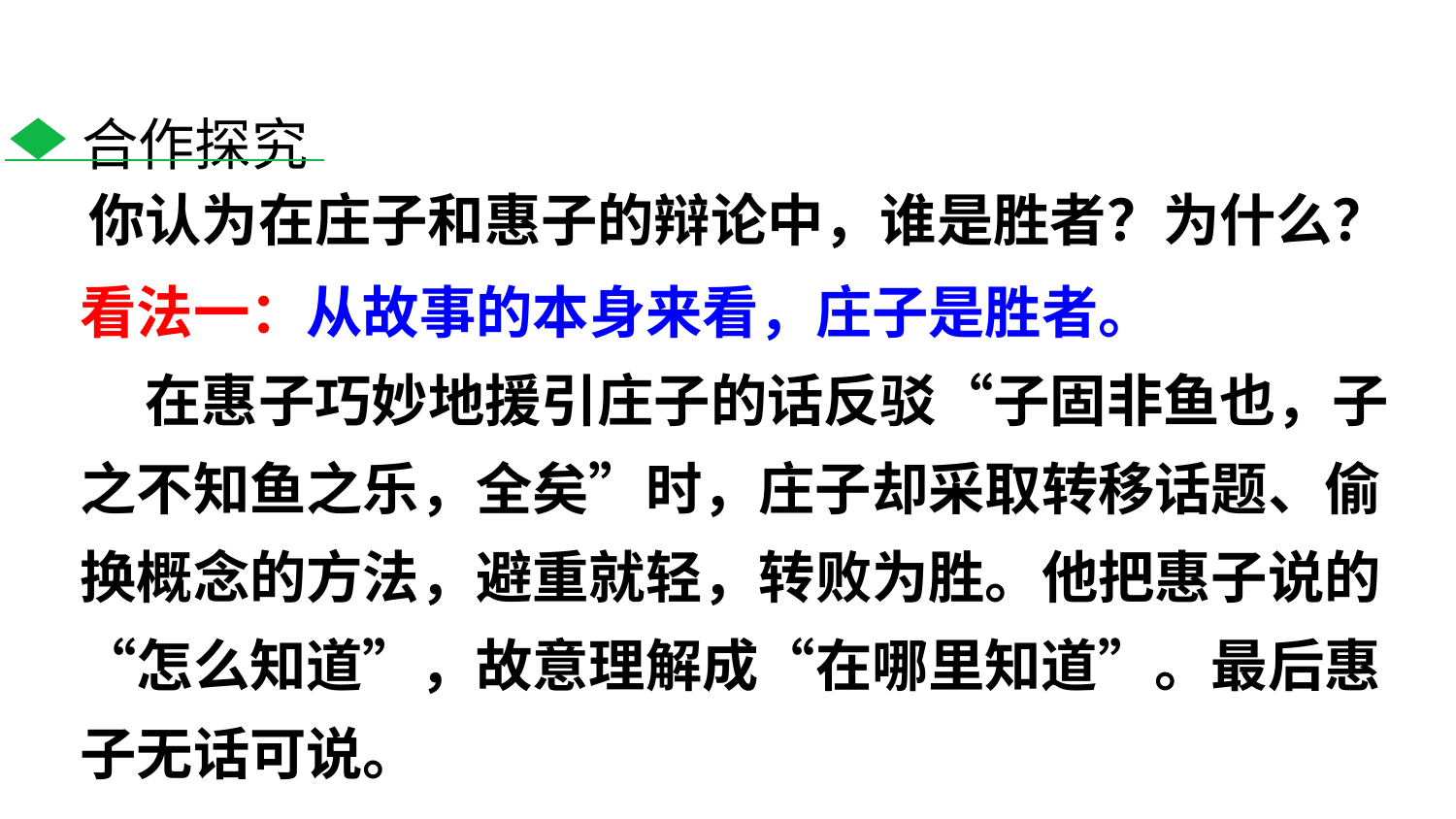

合作探究

你认为在庄子和惠子的辩论中，谁是胜者？为什么？
看法一：从故事的本身来看，庄子是胜者。
    在惠子巧妙地援引庄子的话反驳“子固非鱼也，子之不知鱼之乐，全矣”时，庄子却采取转移话题、偷换概念的方法，避重就轻，转败为胜。他把惠子说的“怎么知道”，故意理解成“在哪里知道”。最后惠子无话可说。